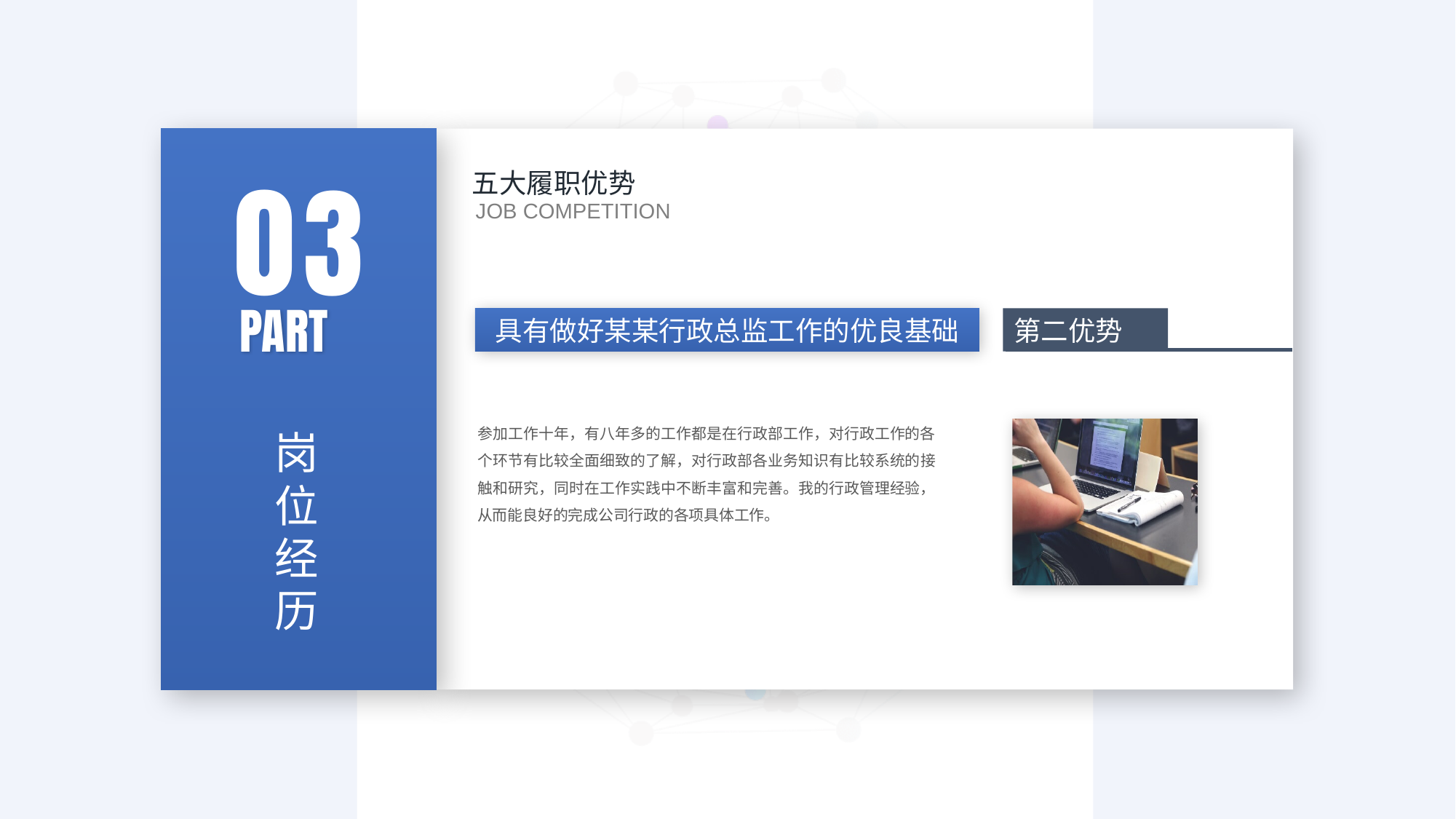

五大履职优势
JOB COMPETITION
具有做好某某行政总监工作的优良基础
第二优势
参加工作十年，有八年多的工作都是在行政部工作，对行政工作的各个环节有比较全面细致的了解，对行政部各业务知识有比较系统的接触和研究，同时在工作实践中不断丰富和完善。我的行政管理经验，从而能良好的完成公司行政的各项具体工作。